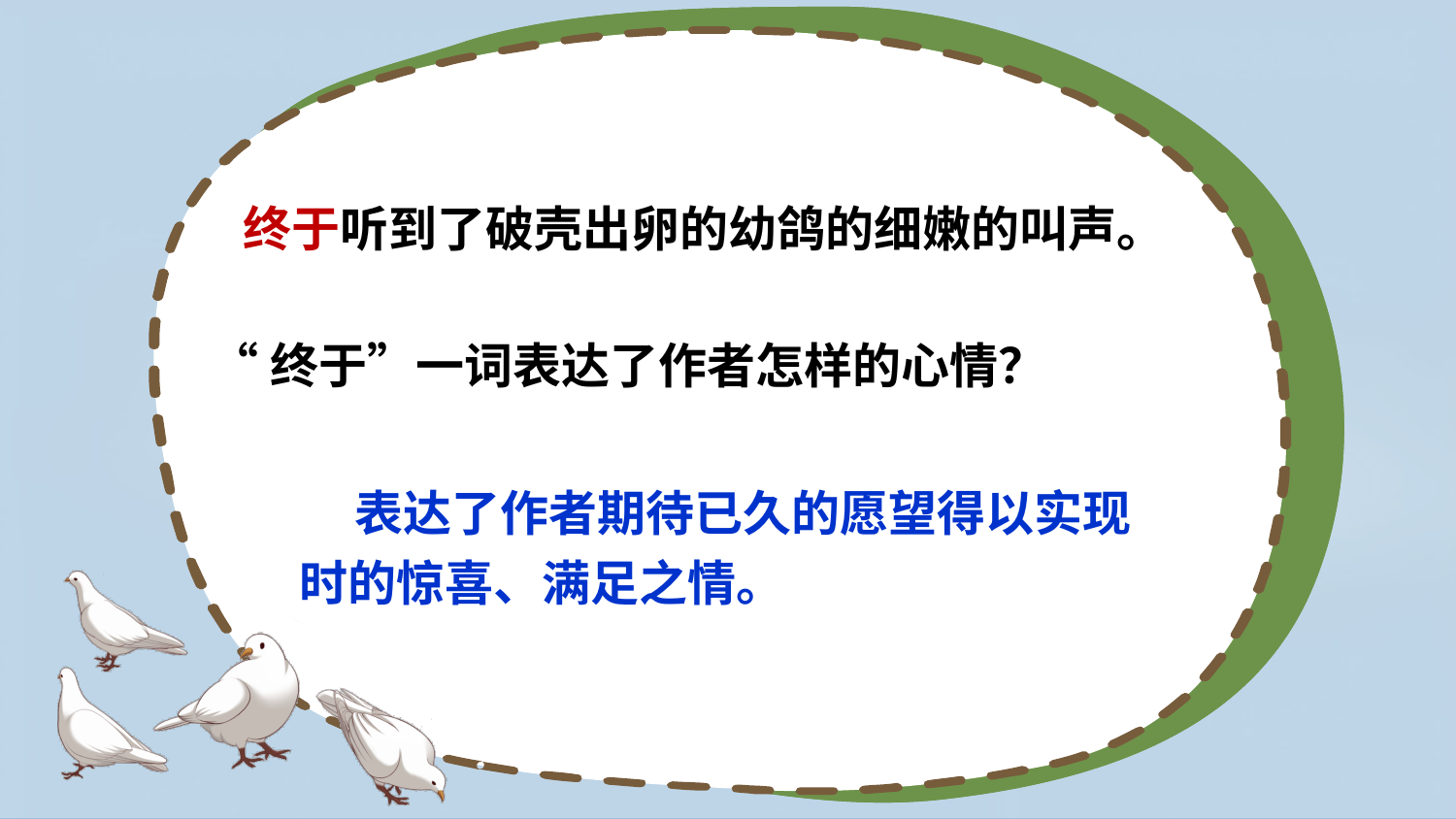

终于听到了破壳出卵的幼鸽的细嫩的叫声。
    “终于”一词表达了作者怎样的心情？
    表达了作者期待已久的愿望得以实现时的惊喜、满足之情。